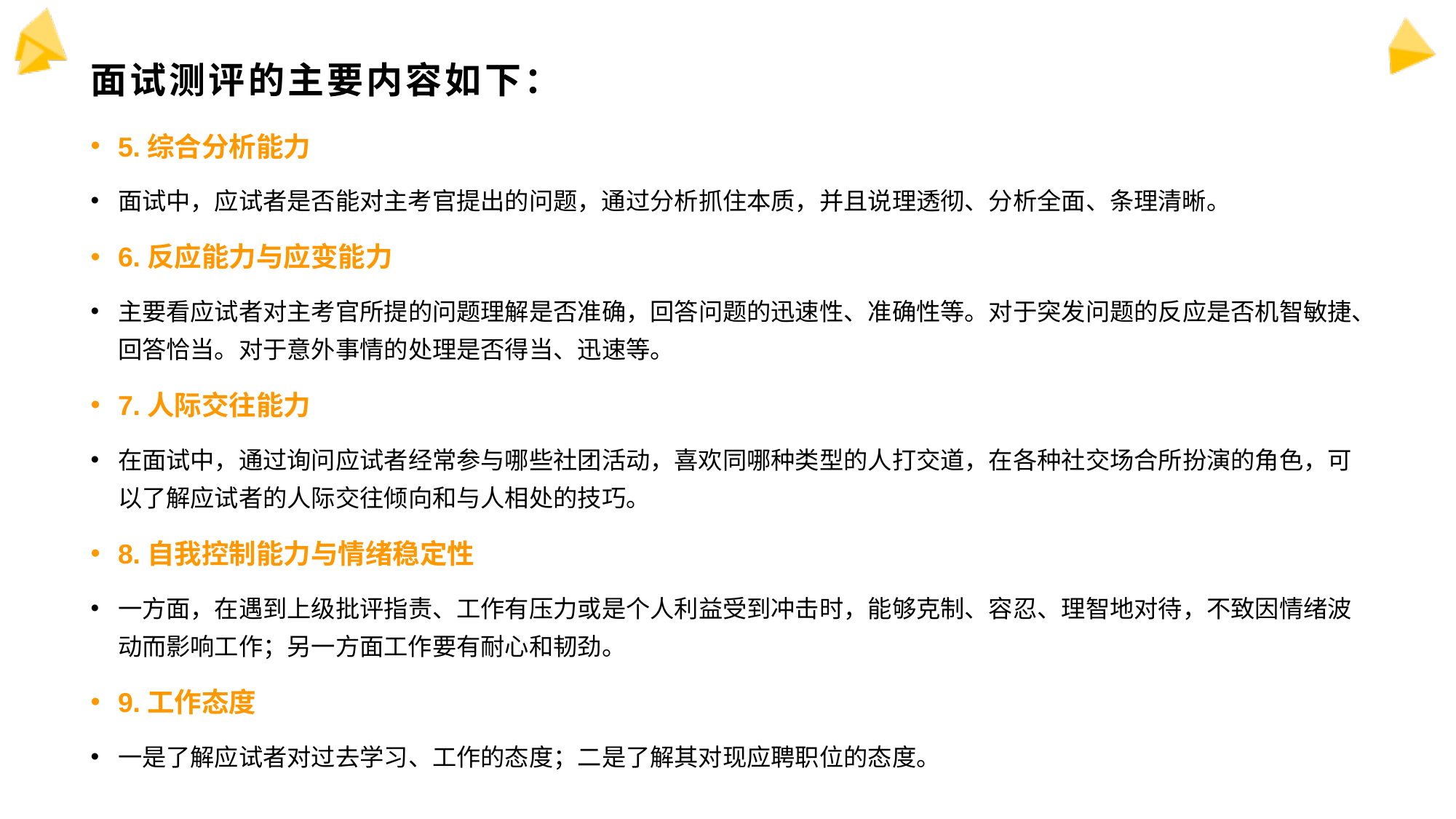

# 面试测评的主要内容如下：
5.综合分析能力
面试中，应试者是否能对主考官提出的问题，通过分析抓住本质，并且说理透彻、分析全面、条理清晰。
6.反应能力与应变能力
主要看应试者对主考官所提的问题理解是否准确，回答问题的迅速性、准确性等。对于突发问题的反应是否机智敏捷、回答恰当。对于意外事情的处理是否得当、迅速等。
7.人际交往能力
在面试中，通过询问应试者经常参与哪些社团活动，喜欢同哪种类型的人打交道，在各种社交场合所扮演的角色，可以了解应试者的人际交往倾向和与人相处的技巧。
8.自我控制能力与情绪稳定性
一方面，在遇到上级批评指责、工作有压力或是个人利益受到冲击时，能够克制、容忍、理智地对待，不致因情绪波动而影响工作；另一方面工作要有耐心和韧劲。
9.工作态度
一是了解应试者对过去学习、工作的态度；二是了解其对现应聘职位的态度。